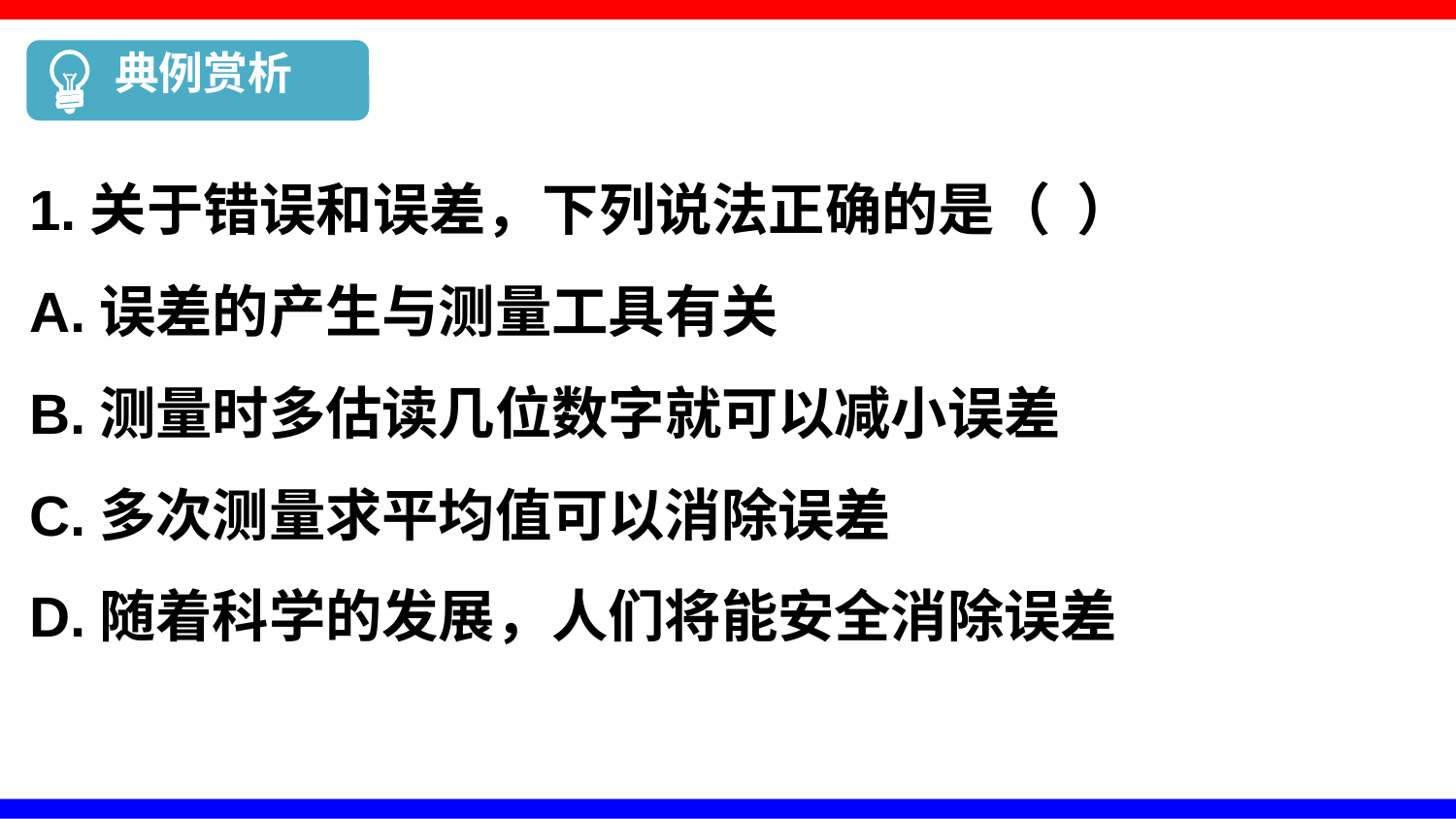

典例赏析

1.关于错误和误差，下列说法正确的是（  ）
A.误差的产生与测量工具有关
B.测量时多估读几位数字就可以减小误差
C.多次测量求平均值可以消除误差
D.随着科学的发展，人们将能安全消除误差